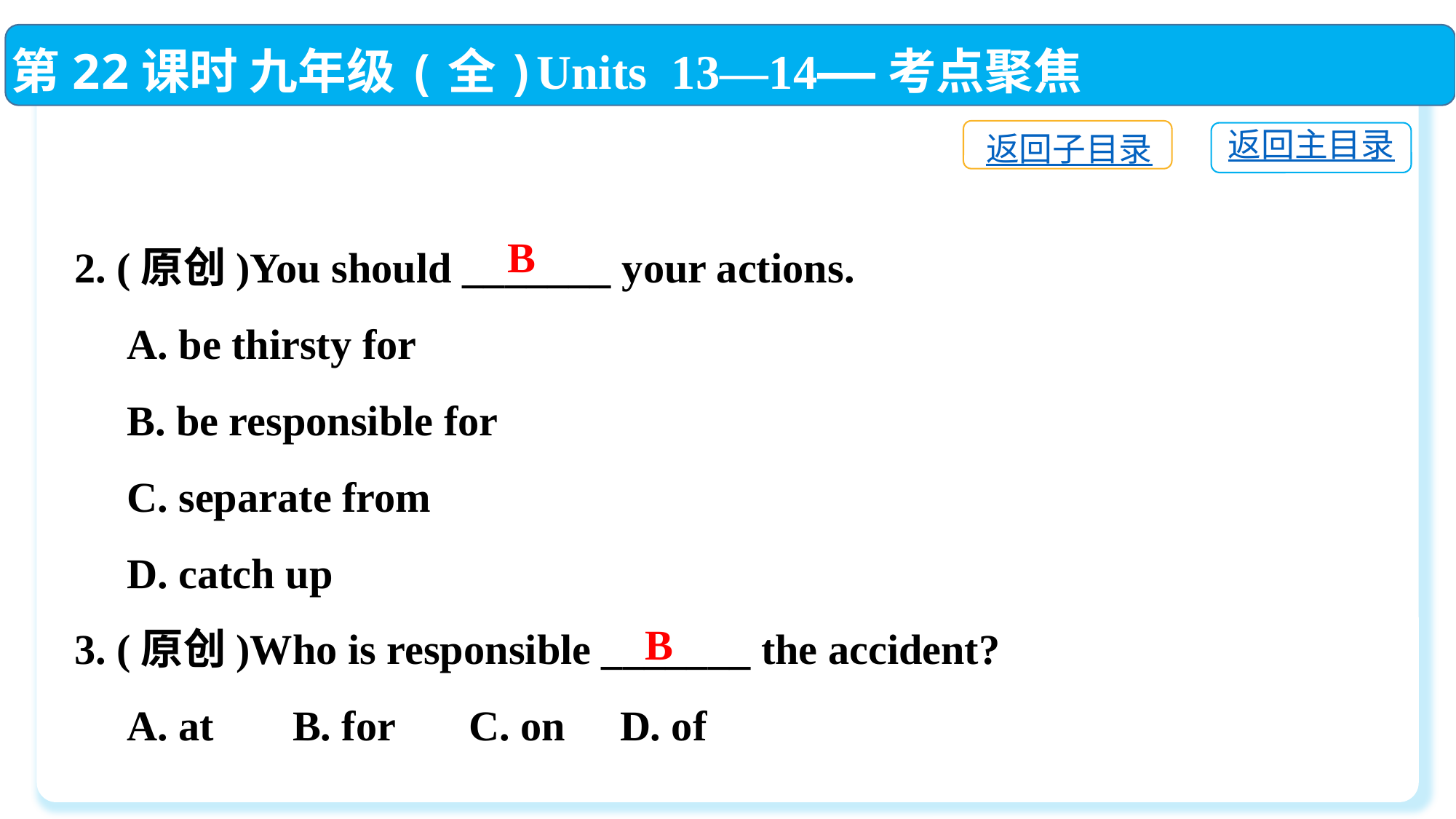

第22课时 九年级(全)Units  13—14——考点聚焦

返回子目录
返回主目录
2. (原创)You should _______ your actions.
     A. be thirsty for
     B. be responsible for
     C. separate from
     D. catch up
3. (原创)Who is responsible _______ the accident?
     A. at	B. for       C. on	D. of

B
B